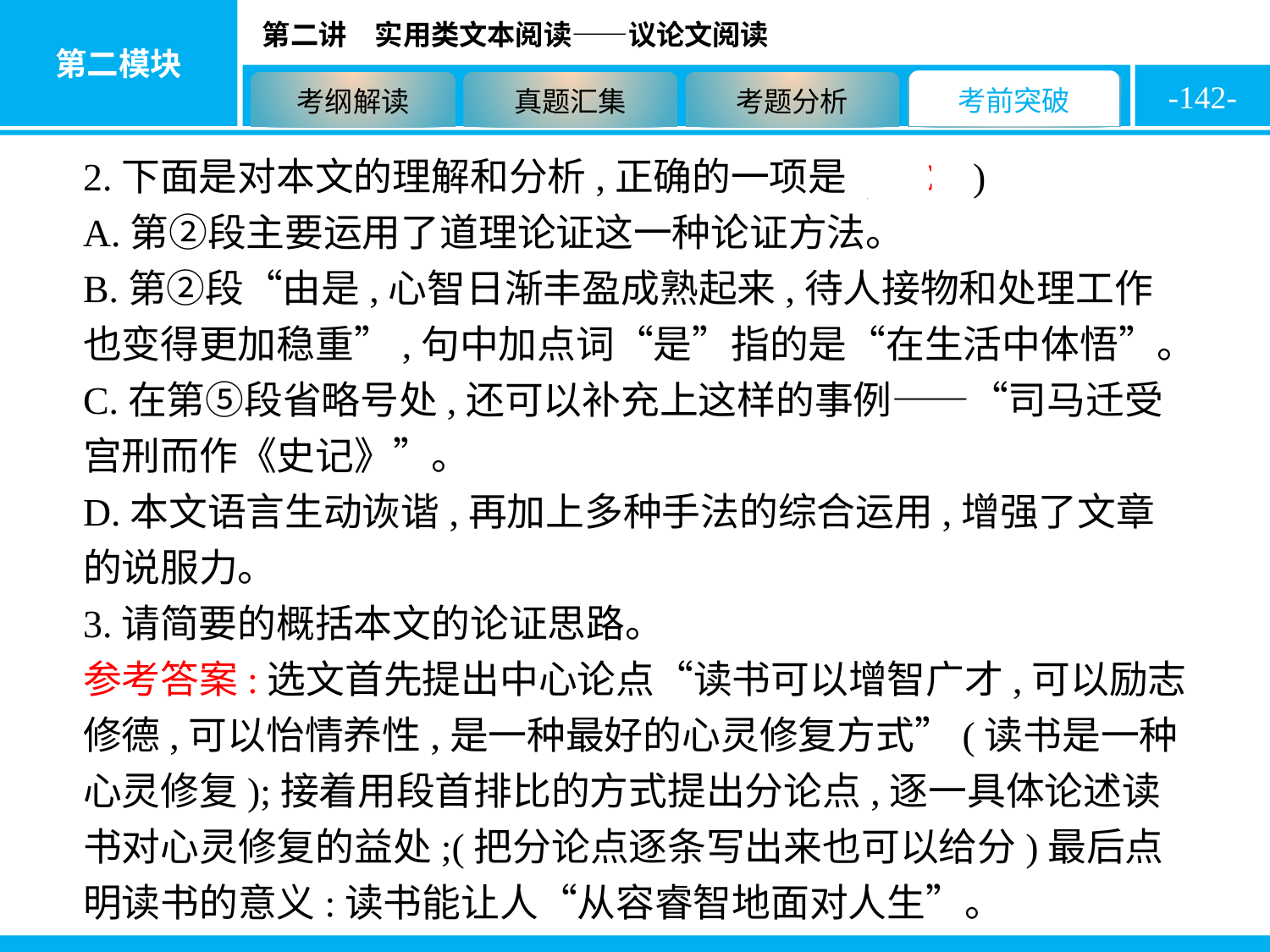

-142-
2.下面是对本文的理解和分析,正确的一项是(    C    )
A.第②段主要运用了道理论证这一种论证方法。
B.第②段“由是,心智日渐丰盈成熟起来,待人接物和处理工作也变得更加稳重”,句中加点词“是”指的是“在生活中体悟”。
C.在第⑤段省略号处,还可以补充上这样的事例——“司马迁受宫刑而作《史记》”。
D.本文语言生动诙谐,再加上多种手法的综合运用,增强了文章的说服力。
3.请简要的概括本文的论证思路。
参考答案:选文首先提出中心论点“读书可以增智广才,可以励志修德,可以怡情养性,是一种最好的心灵修复方式”(读书是一种心灵修复);接着用段首排比的方式提出分论点,逐一具体论述读书对心灵修复的益处;(把分论点逐条写出来也可以给分)最后点明读书的意义:读书能让人“从容睿智地面对人生”。